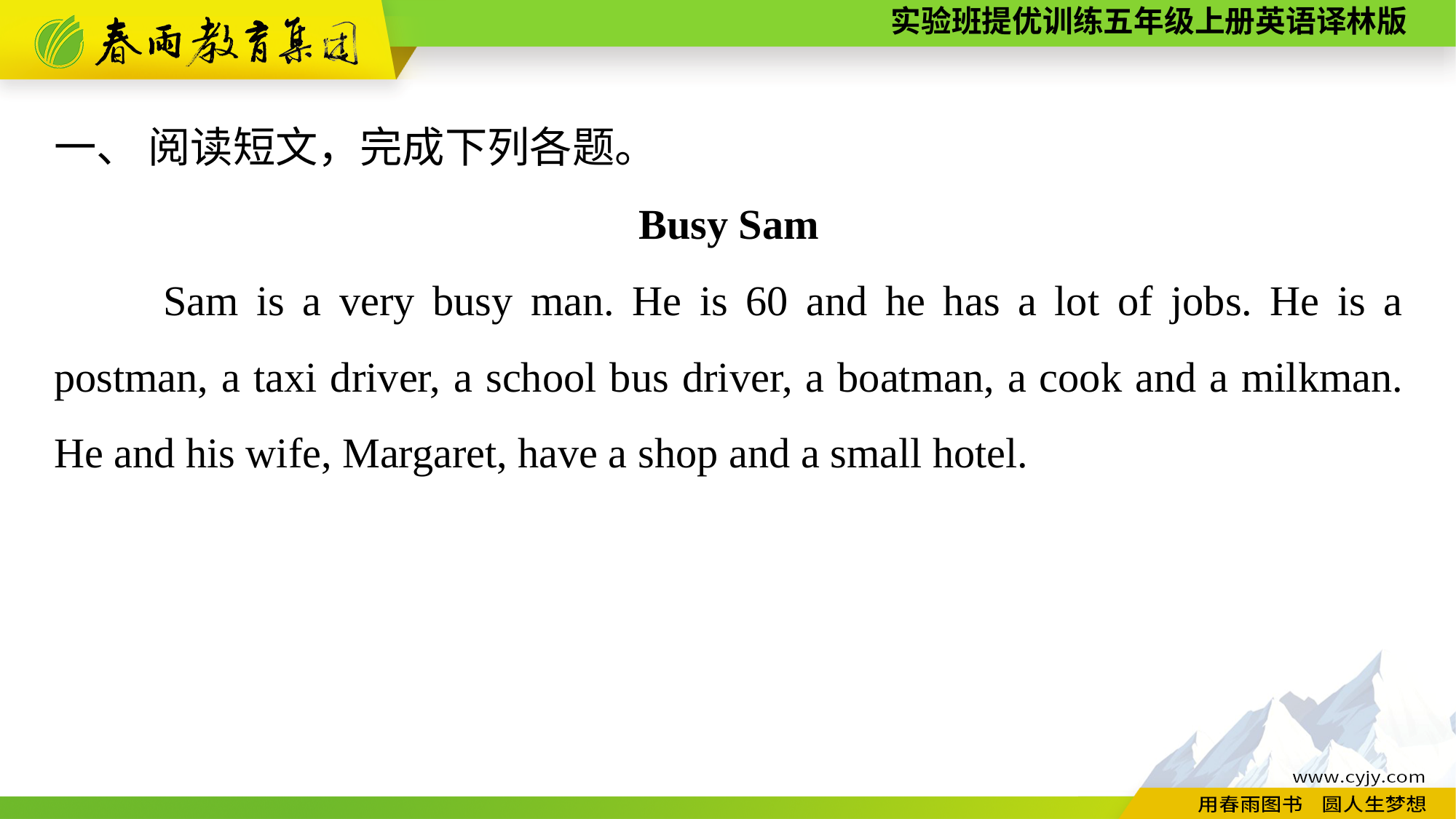

一、 阅读短文，完成下列各题。
Busy Sam
	Sam is a very busy man. He is 60 and he has a lot of jobs. He is a postman, a taxi driver, a school bus driver, a boatman, a cook and a milkman. He and his wife, Margaret, have a shop and a small hotel.